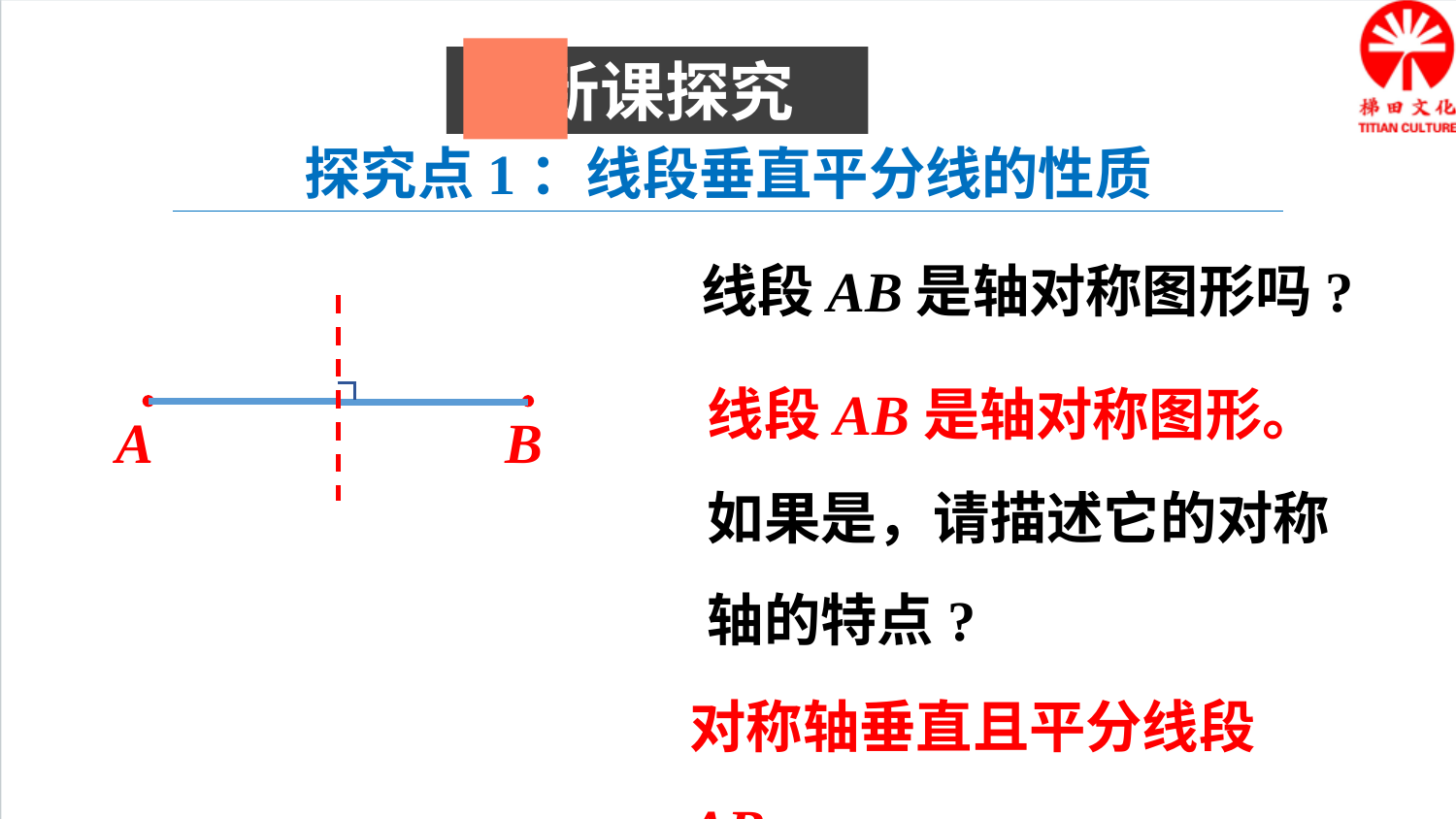

新课探究
探究点1：线段垂直平分线的性质
线段AB是轴对称图形吗?
线段AB是轴对称图形。

A
B
如果是，请描述它的对称轴的特点?
对称轴垂直且平分线段AB。